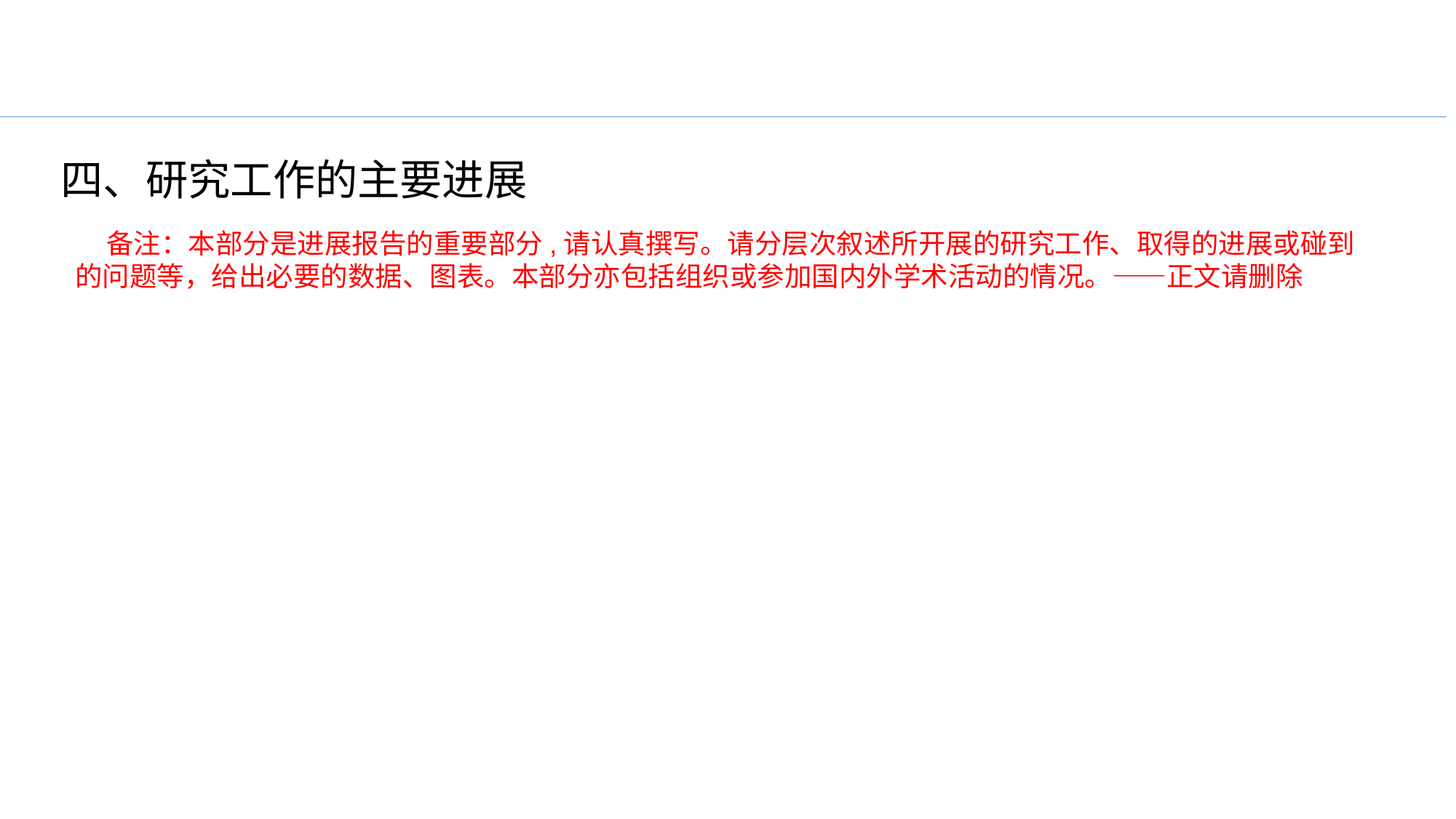

四、研究工作的主要进展
    备注：本部分是进展报告的重要部分,请认真撰写。请分层次叙述所开展的研究工作、取得的进展或碰到的问题等，给出必要的数据、图表。本部分亦包括组织或参加国内外学术活动的情况。——正文请删除